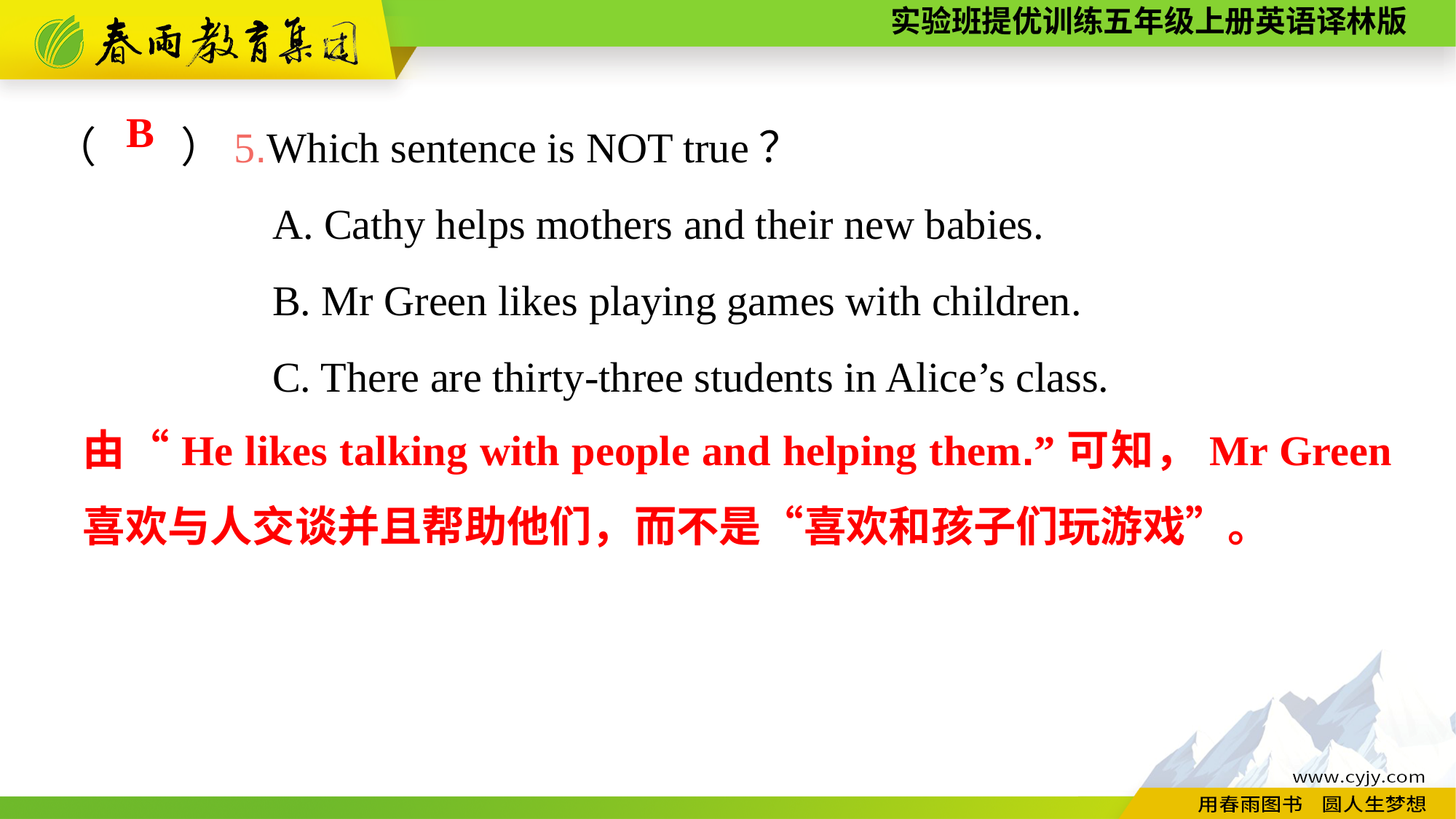

（　　）5.Which sentence is NOT true？
		A. Cathy helps mothers and their new babies.
		B. Mr Green likes playing games with children.
		C. There are thirty-three students in Alice’s class.
B
由“He likes talking with people and helping them.”可知，Mr Green喜欢与人交谈并且帮助他们，而不是“喜欢和孩子们玩游戏”。